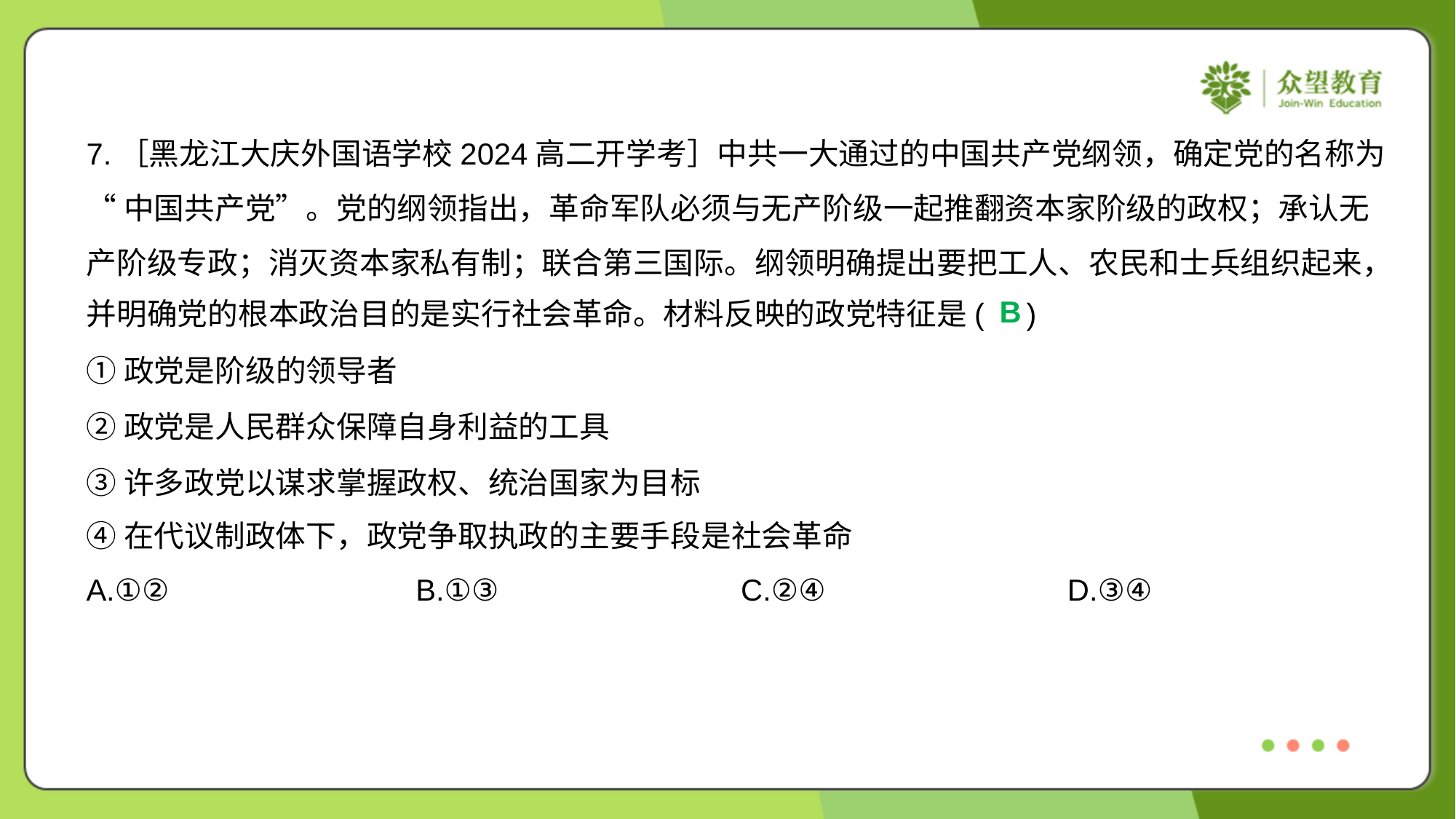

7.［黑龙江大庆外国语学校2024高二开学考］中共一大通过的中国共产党纲领，确定党的名称为
“中国共产党”。党的纲领指出，革命军队必须与无产阶级一起推翻资本家阶级的政权；承认无
产阶级专政；消灭资本家私有制；联合第三国际。纲领明确提出要把工人、农民和士兵组织起来，
并明确党的根本政治目的是实行社会革命。材料反映的政党特征是(     )
B
①政党是阶级的领导者
②政党是人民群众保障自身利益的工具
③许多政党以谋求掌握政权、统治国家为目标
④在代议制政体下，政党争取执政的主要手段是社会革命
A.①②	B.①③	C.②④	D.③④